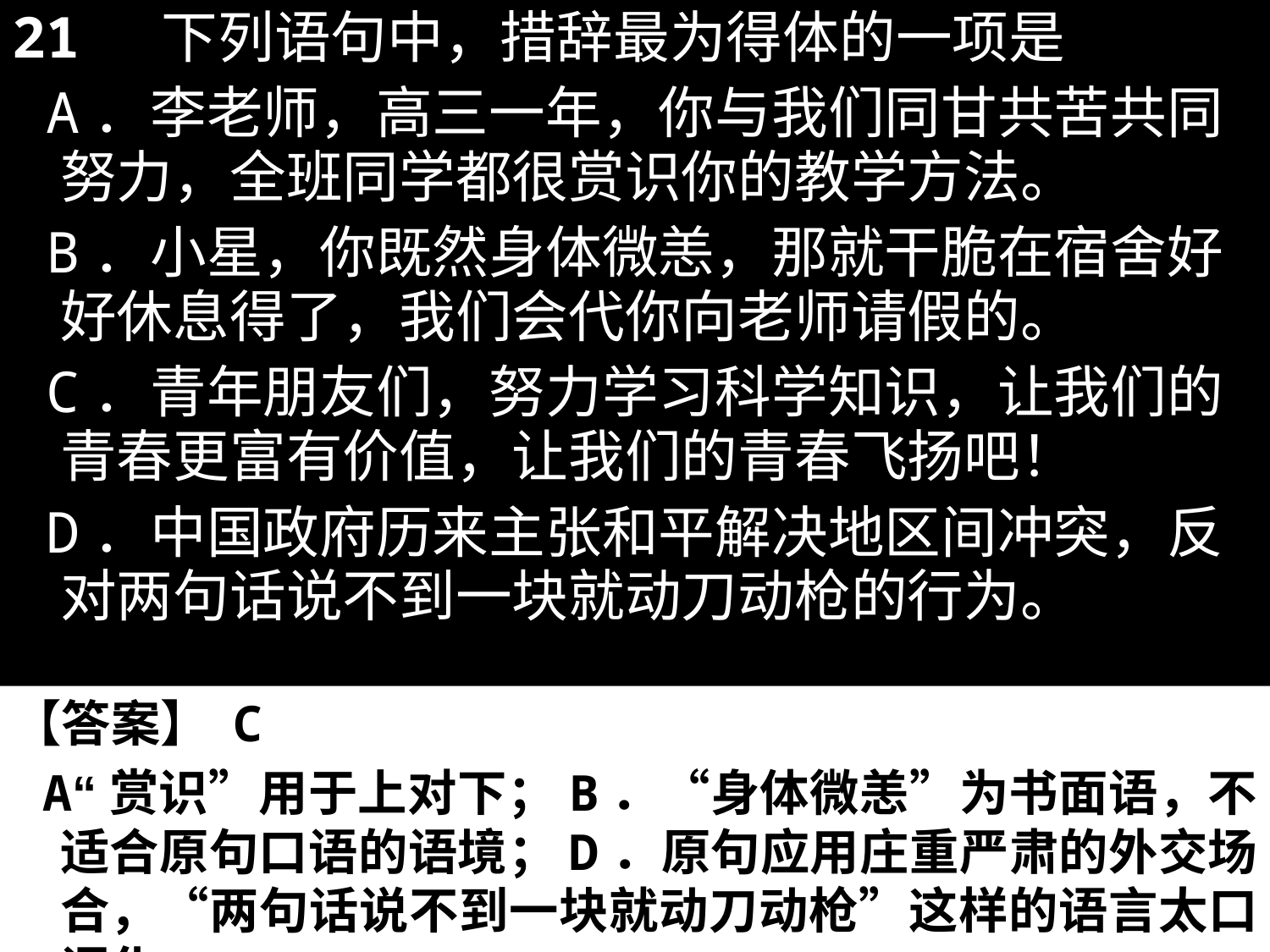

21  下列语句中，措辞最为得体的一项是
 A．李老师，高三一年，你与我们同甘共苦共同努力，全班同学都很赏识你的教学方法。
 B．小星，你既然身体微恙，那就干脆在宿舍好好休息得了，我们会代你向老师请假的。
 C．青年朋友们，努力学习科学知识，让我们的青春更富有价值，让我们的青春飞扬吧！
 D．中国政府历来主张和平解决地区间冲突，反对两句话说不到一块就动刀动枪的行为。
【答案】 C
 A“赏识”用于上对下；B．“身体微恙”为书面语，不适合原句口语的语境；D．原句应用庄重严肃的外交场合，“两句话说不到一块就动刀动枪”这样的语言太口语化。